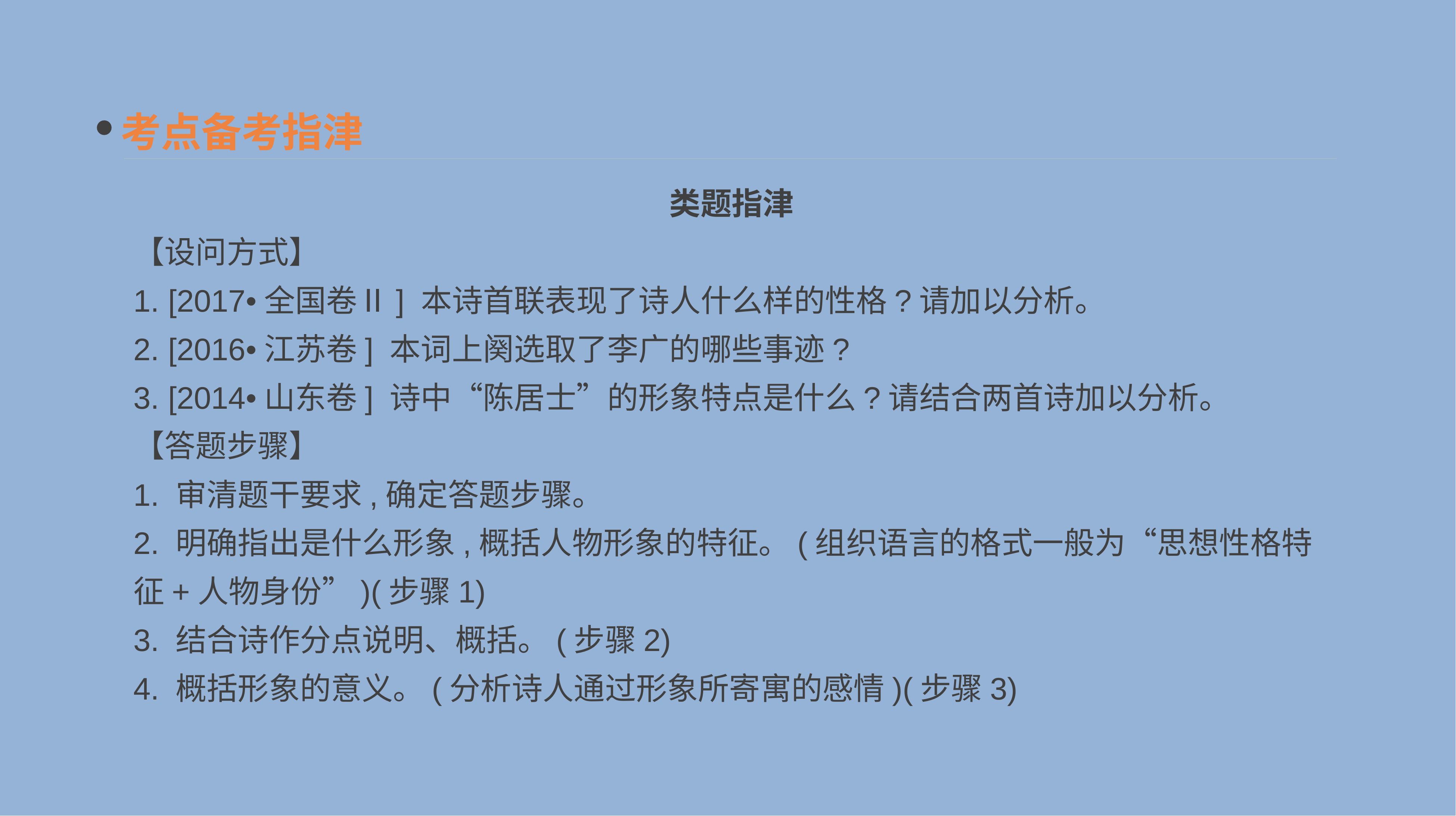

考点备考指津

　类题指津
【设问方式】
1. [2017•全国卷Ⅱ] 本诗首联表现了诗人什么样的性格?请加以分析。
2. [2016•江苏卷] 本词上阕选取了李广的哪些事迹?
3. [2014•山东卷] 诗中“陈居士”的形象特点是什么?请结合两首诗加以分析。
【答题步骤】
1. 审清题干要求,确定答题步骤。
2. 明确指出是什么形象,概括人物形象的特征。(组织语言的格式一般为“思想性格特征+人物身份”)(步骤1)
3. 结合诗作分点说明、概括。(步骤2)
4. 概括形象的意义。(分析诗人通过形象所寄寓的感情)(步骤3)